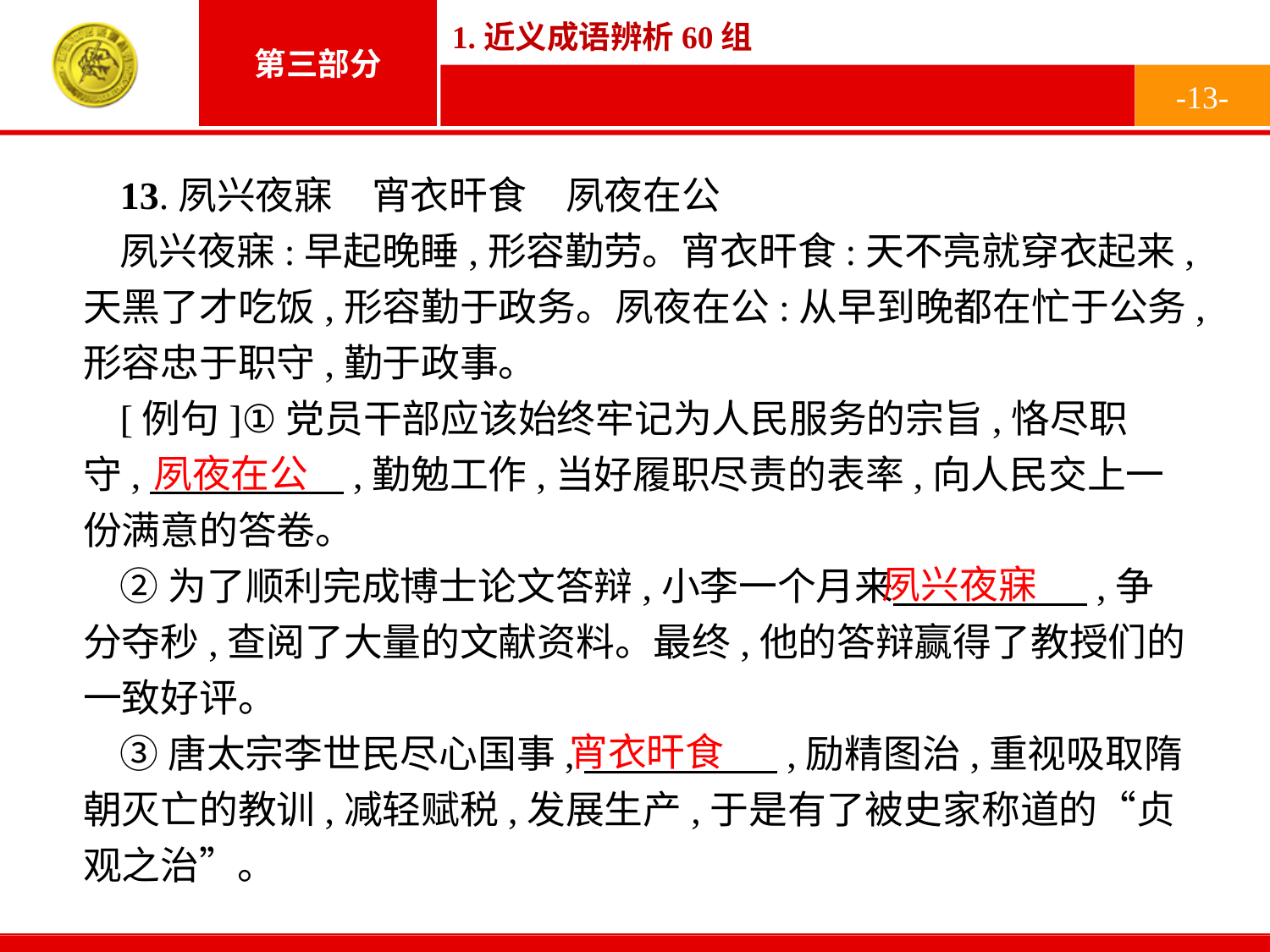

-13-
13.夙兴夜寐　宵衣旰食　夙夜在公
夙兴夜寐:早起晚睡,形容勤劳。宵衣旰食:天不亮就穿衣起来,天黑了才吃饭,形容勤于政务。夙夜在公:从早到晚都在忙于公务,形容忠于职守,勤于政事。
[例句]①党员干部应该始终牢记为人民服务的宗旨,恪尽职守,　　　　　,勤勉工作,当好履职尽责的表率,向人民交上一份满意的答卷。
②为了顺利完成博士论文答辩,小李一个月来　　　　　,争分夺秒,查阅了大量的文献资料。最终,他的答辩赢得了教授们的一致好评。
③唐太宗李世民尽心国事,　　　　　,励精图治,重视吸取隋朝灭亡的教训,减轻赋税,发展生产,于是有了被史家称道的“贞观之治”。
夙夜在公
夙兴夜寐
宵衣旰食